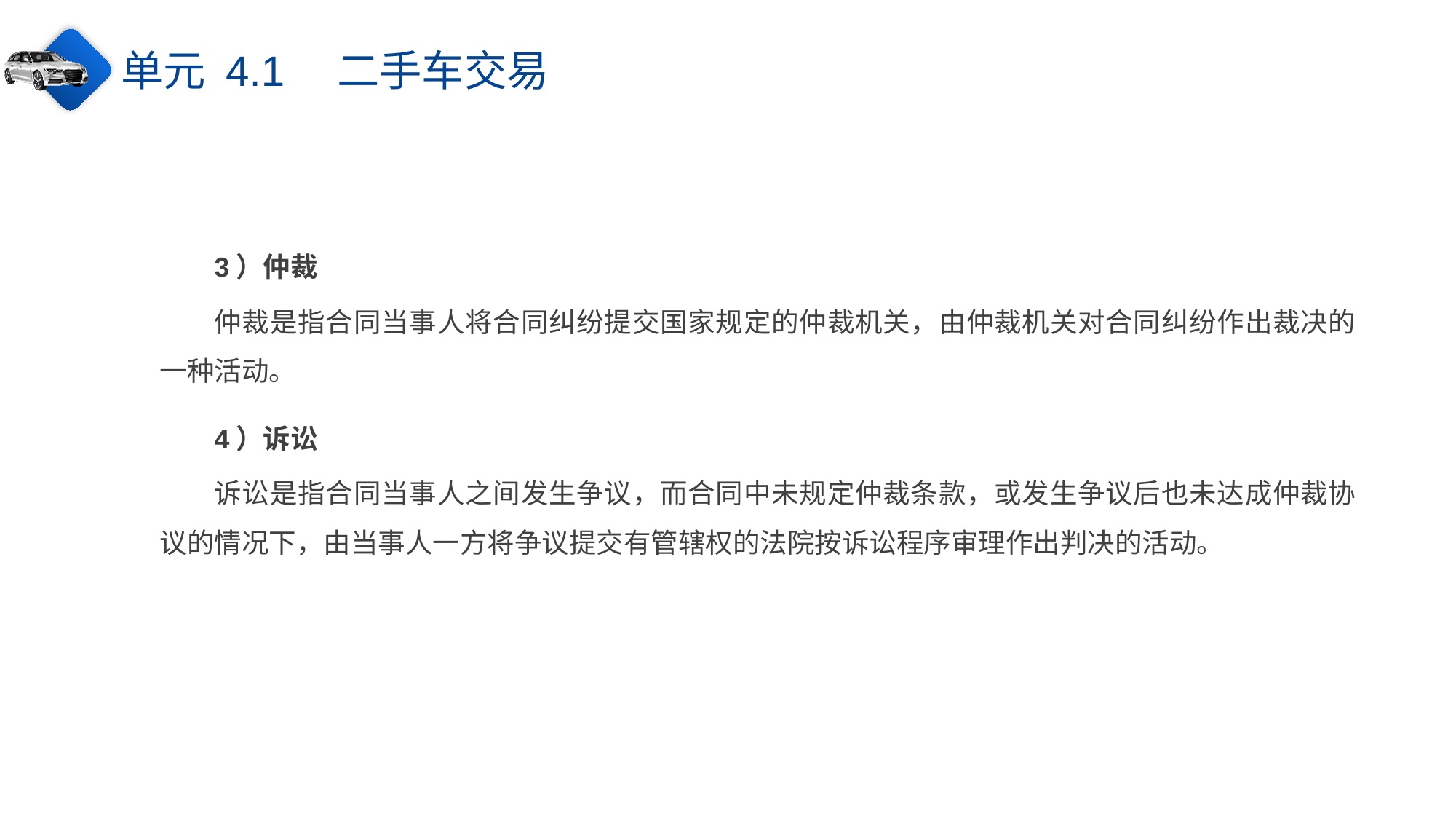

单元 4.1　二手车交易
3）仲裁
仲裁是指合同当事人将合同纠纷提交国家规定的仲裁机关，由仲裁机关对合同纠纷作出裁决的一种活动。
4）诉讼
诉讼是指合同当事人之间发生争议，而合同中未规定仲裁条款，或发生争议后也未达成仲裁协议的情况下，由当事人一方将争议提交有管辖权的法院按诉讼程序审理作出判决的活动。